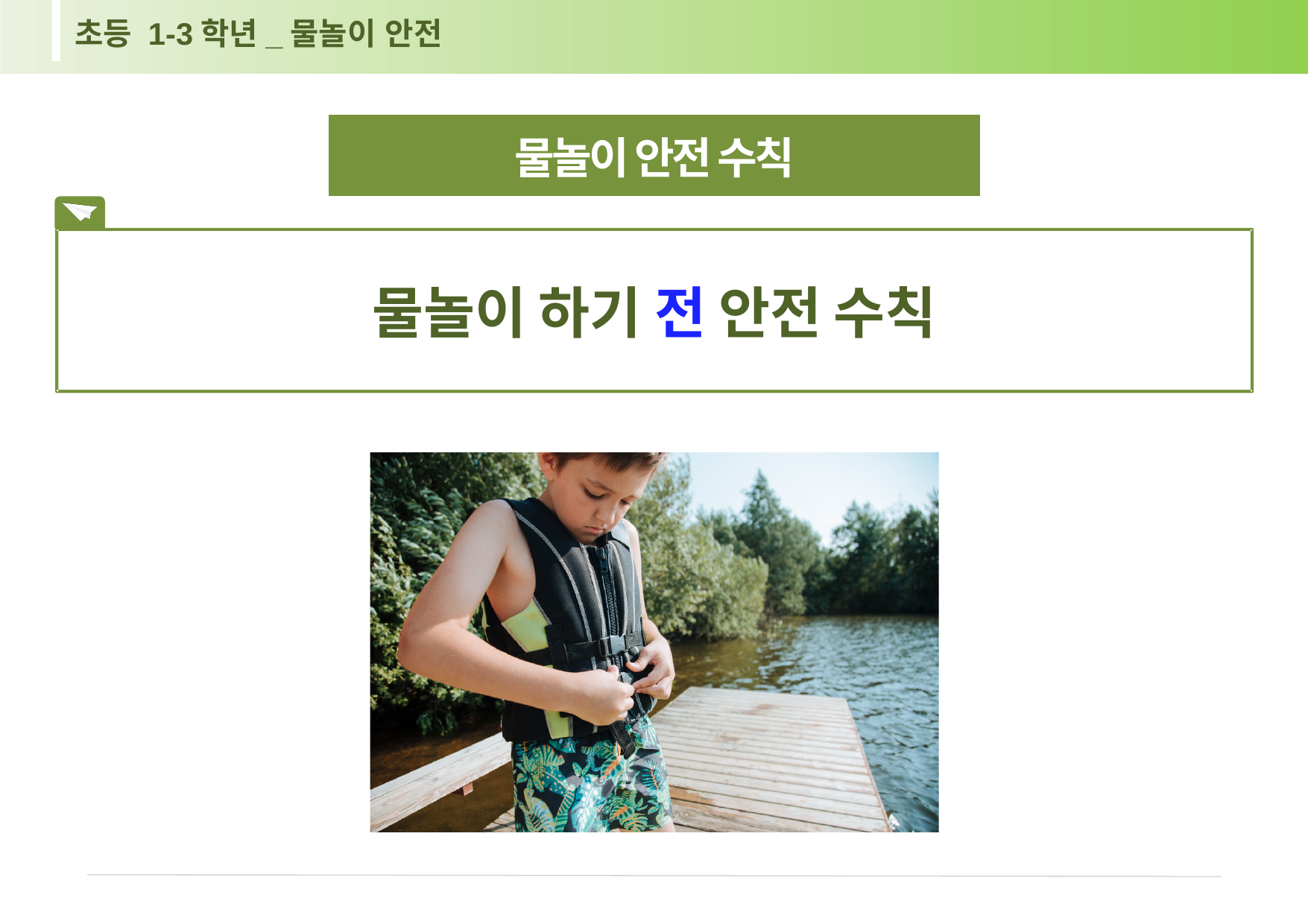

초등 1-3학년_물놀이 안전

물놀이 안전 수칙

물놀이 하기 전 안전 수칙